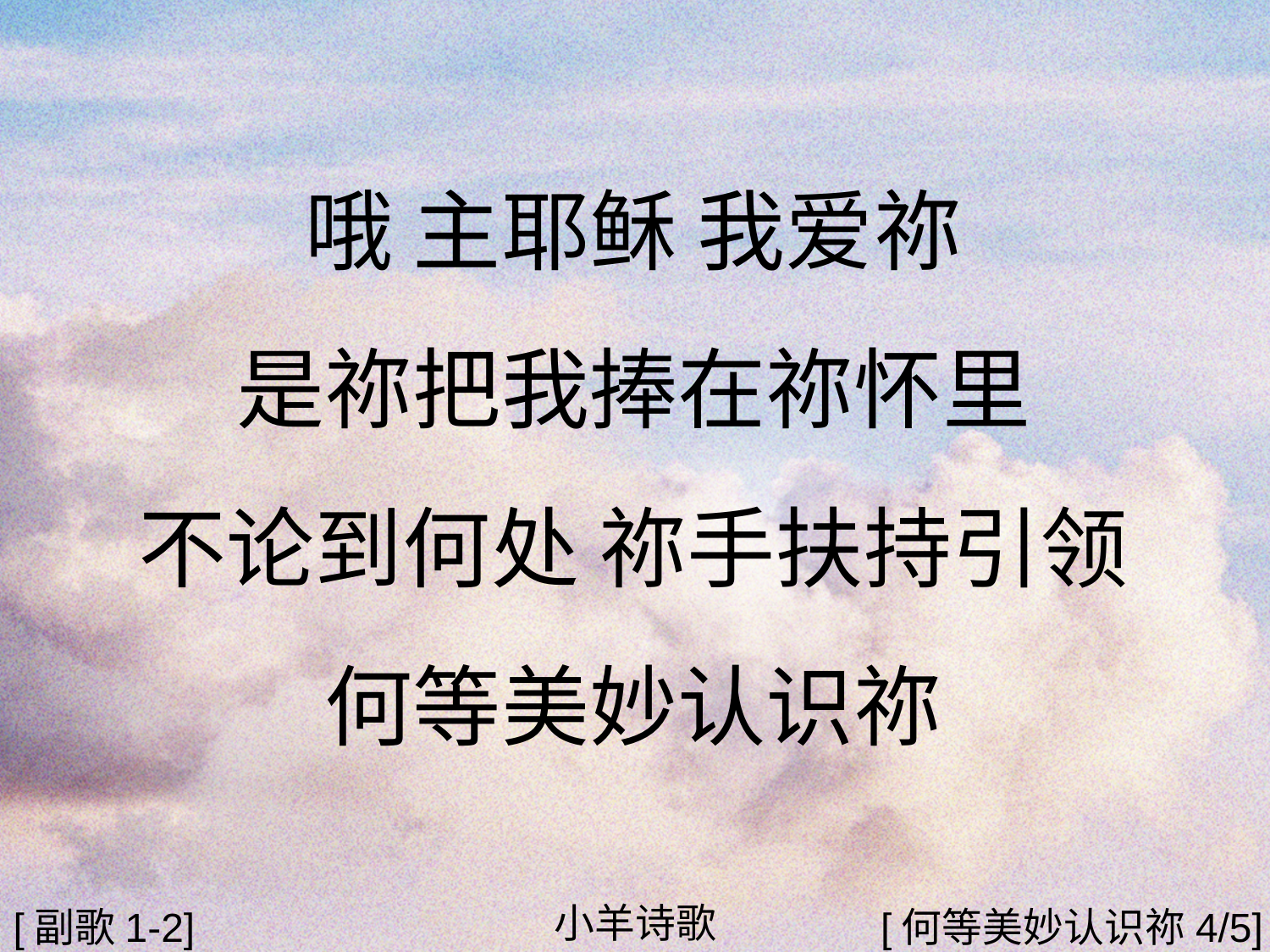

哦 主耶稣 我爱祢
是祢把我捧在祢怀里
不论到何处 祢手扶持引领
何等美妙认识祢
#

小羊诗歌
[副歌1-2]
[何等美妙认识祢4/5]